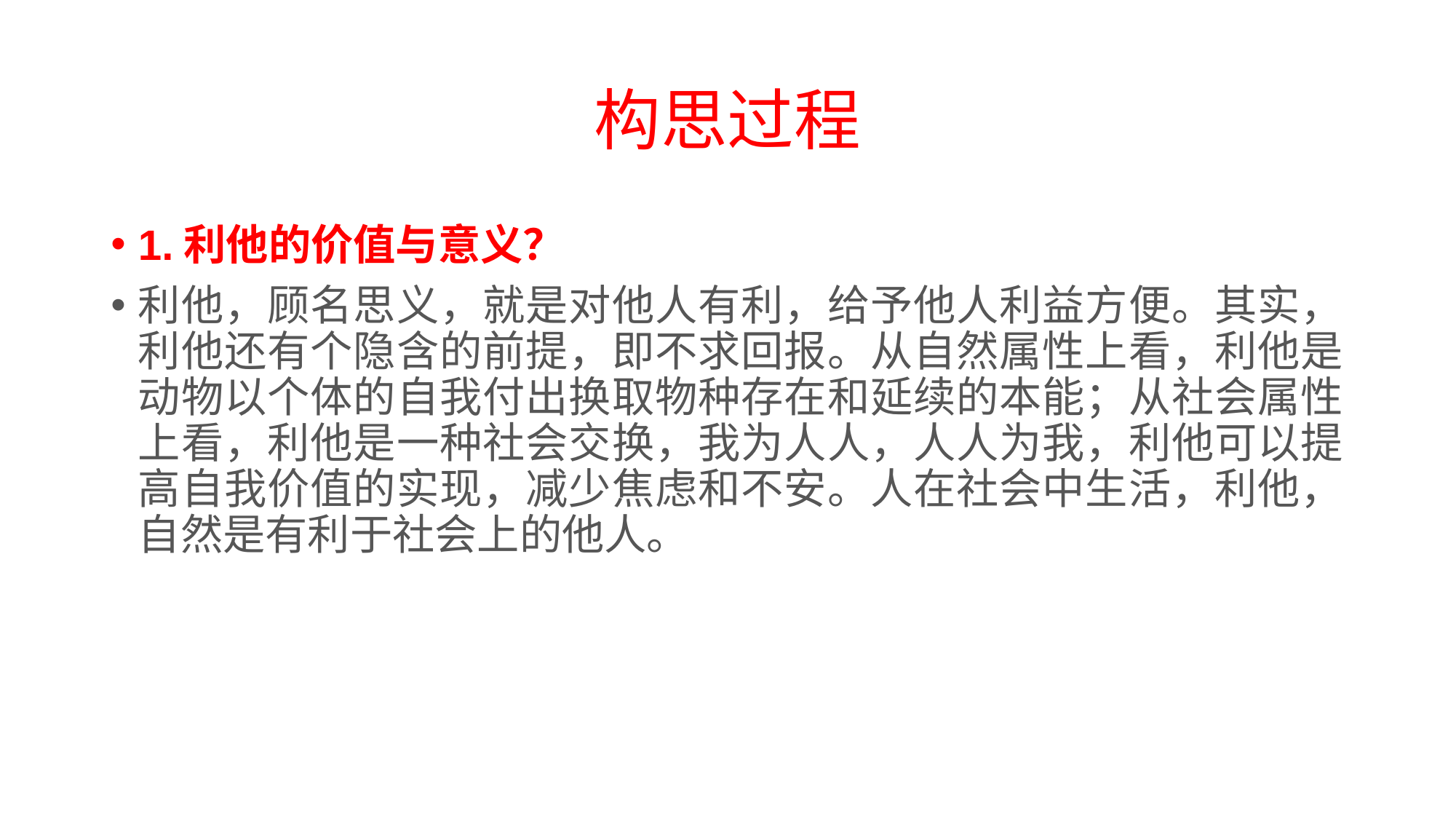

# 构思过程
1.利他的价值与意义？
利他，顾名思义，就是对他人有利，给予他人利益方便。其实，利他还有个隐含的前提，即不求回报。从自然属性上看，利他是动物以个体的自我付出换取物种存在和延续的本能；从社会属性上看，利他是一种社会交换，我为人人，人人为我，利他可以提高自我价值的实现，减少焦虑和不安。人在社会中生活，利他，自然是有利于社会上的他人。